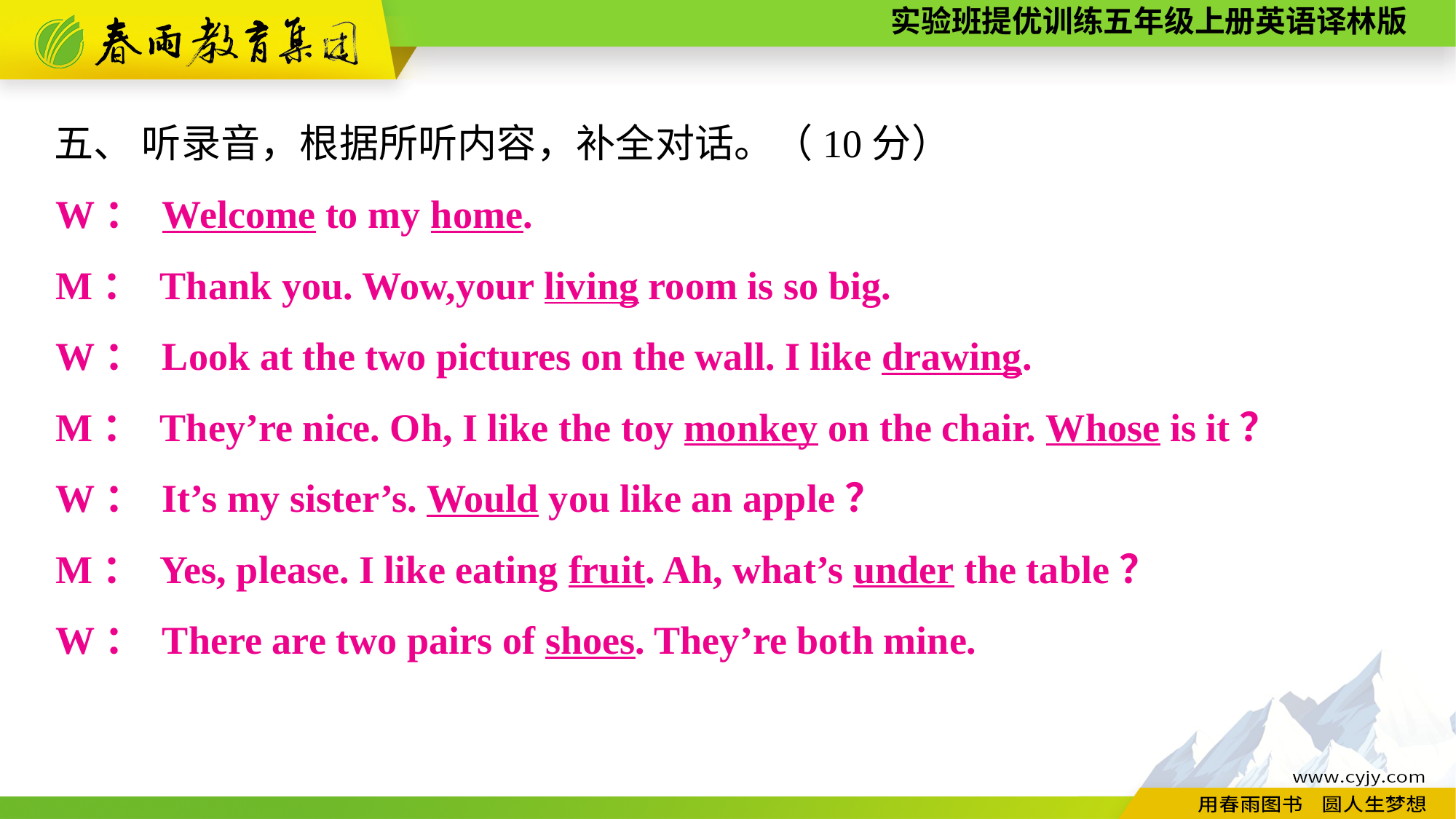

五、 听录音，根据所听内容，补全对话。（10分）
W： Welcome to my home.
M： Thank you. Wow,your living room is so big.
W： Look at the two pictures on the wall. I like drawing.
M： They’re nice. Oh, I like the toy monkey on the chair. Whose is it？
W： It’s my sister’s. Would you like an apple？
M： Yes, please. I like eating fruit. Ah, what’s under the table？
W： There are two pairs of shoes. They’re both mine.